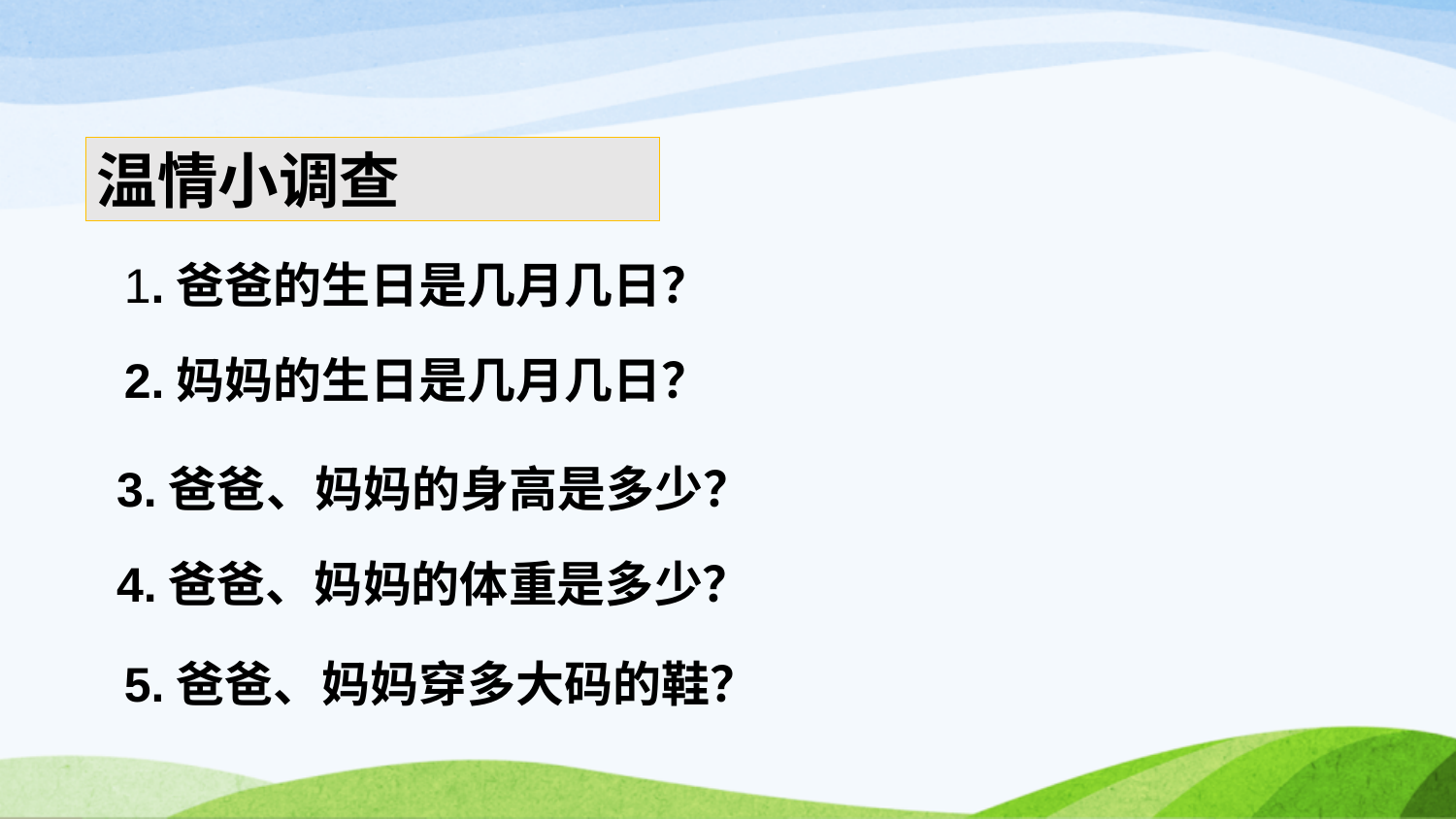

温情小调查
1.爸爸的生日是几月几日？
2.妈妈的生日是几月几日？
3.爸爸、妈妈的身高是多少？
4.爸爸、妈妈的体重是多少？
5.爸爸、妈妈穿多大码的鞋？